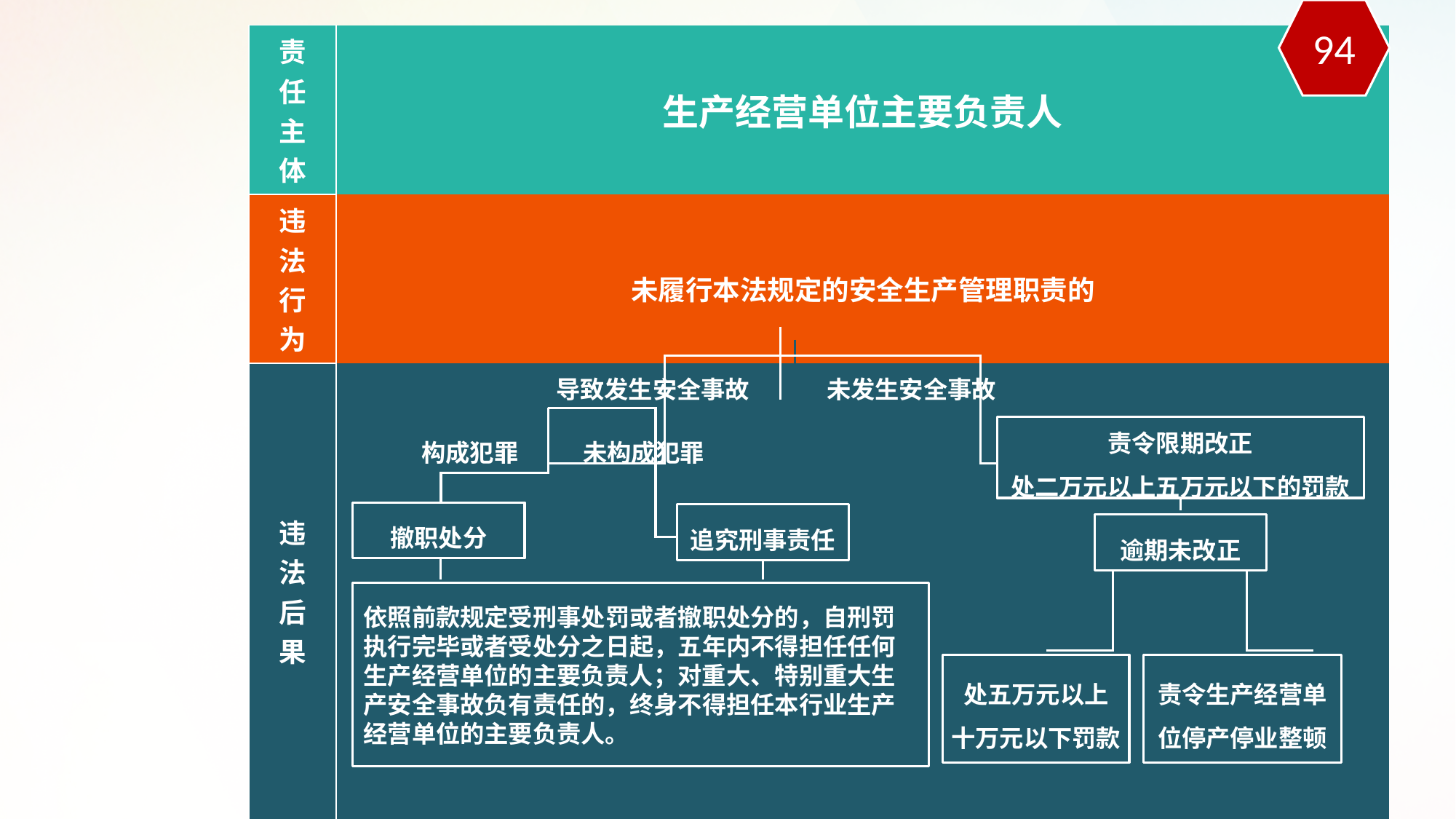

94
| 责 任 主 体 | 生产经营单位主要负责人 |
| --- | --- |
| 违 法 行 为 | 未履行本法规定的安全生产管理职责的 |
| 违 法 后 果 |  |
导致发生安全事故
未发生安全事故
责令限期改正
处二万元以上五万元以下的罚款
构成犯罪
未构成犯罪
撤职处分
追究刑事责任
逾期未改正

依照前款规定受刑事处罚或者撤职处分的，自刑罚执行完毕或者受处分之日起，五年内不得担任任何生产经营单位的主要负责人；对重大、特别重大生产安全事故负有责任的，终身不得担任本行业生产经营单位的主要负责人。
处五万元以上
十万元以下罚款
责令生产经营单
位停产停业整顿